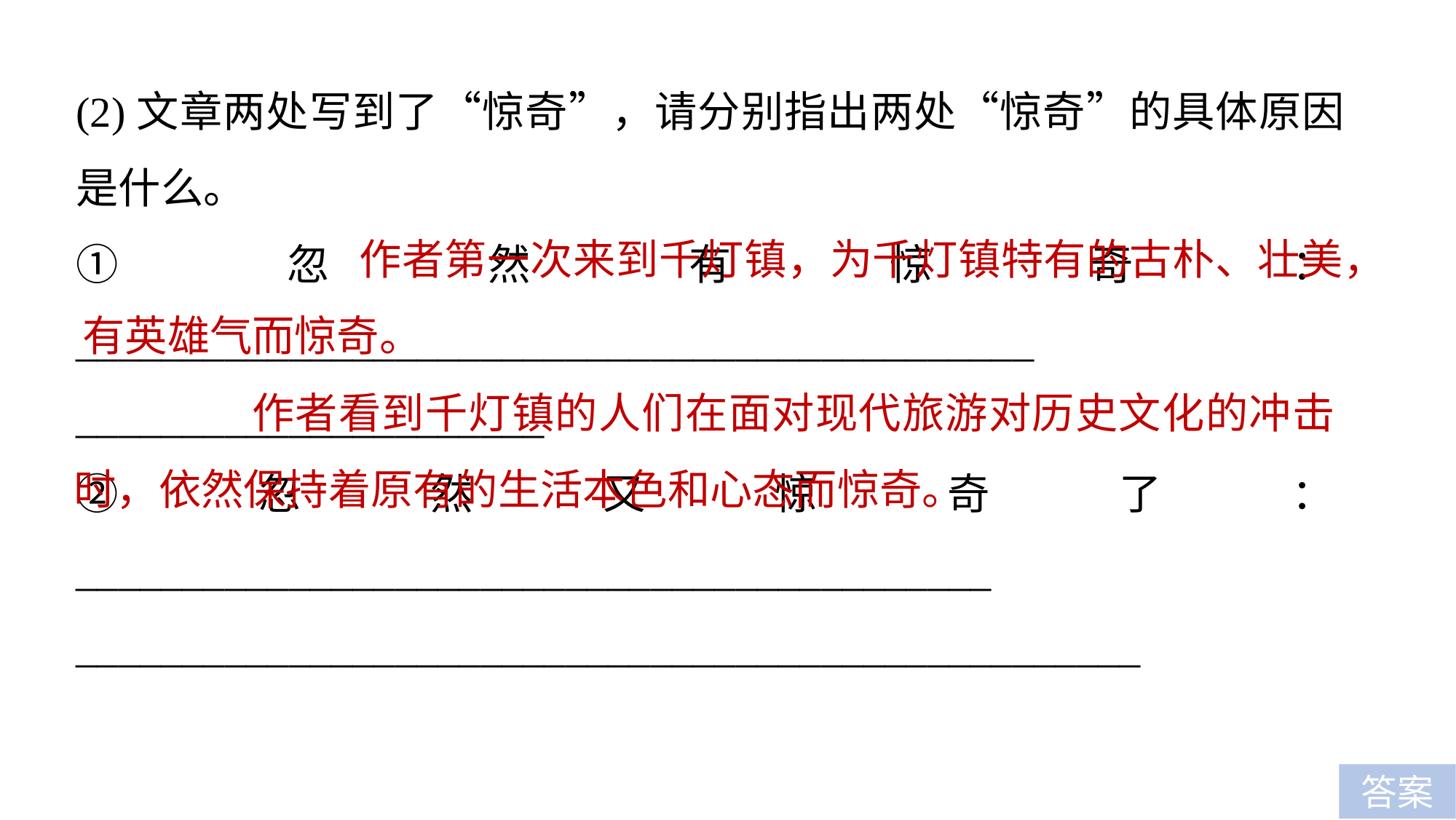

(2)文章两处写到了“惊奇”，请分别指出两处“惊奇”的具体原因是什么。
①忽然有惊奇：_____________________________________________
______________________
②忽然又惊奇了：___________________________________________
__________________________________________________
                           作者第一次来到千灯镇，为千灯镇特有的古朴、壮美，有英雄气而惊奇。
                作者看到千灯镇的人们在面对现代旅游对历史文化的冲击时，依然保持着原有的生活本色和心态而惊奇。
答案